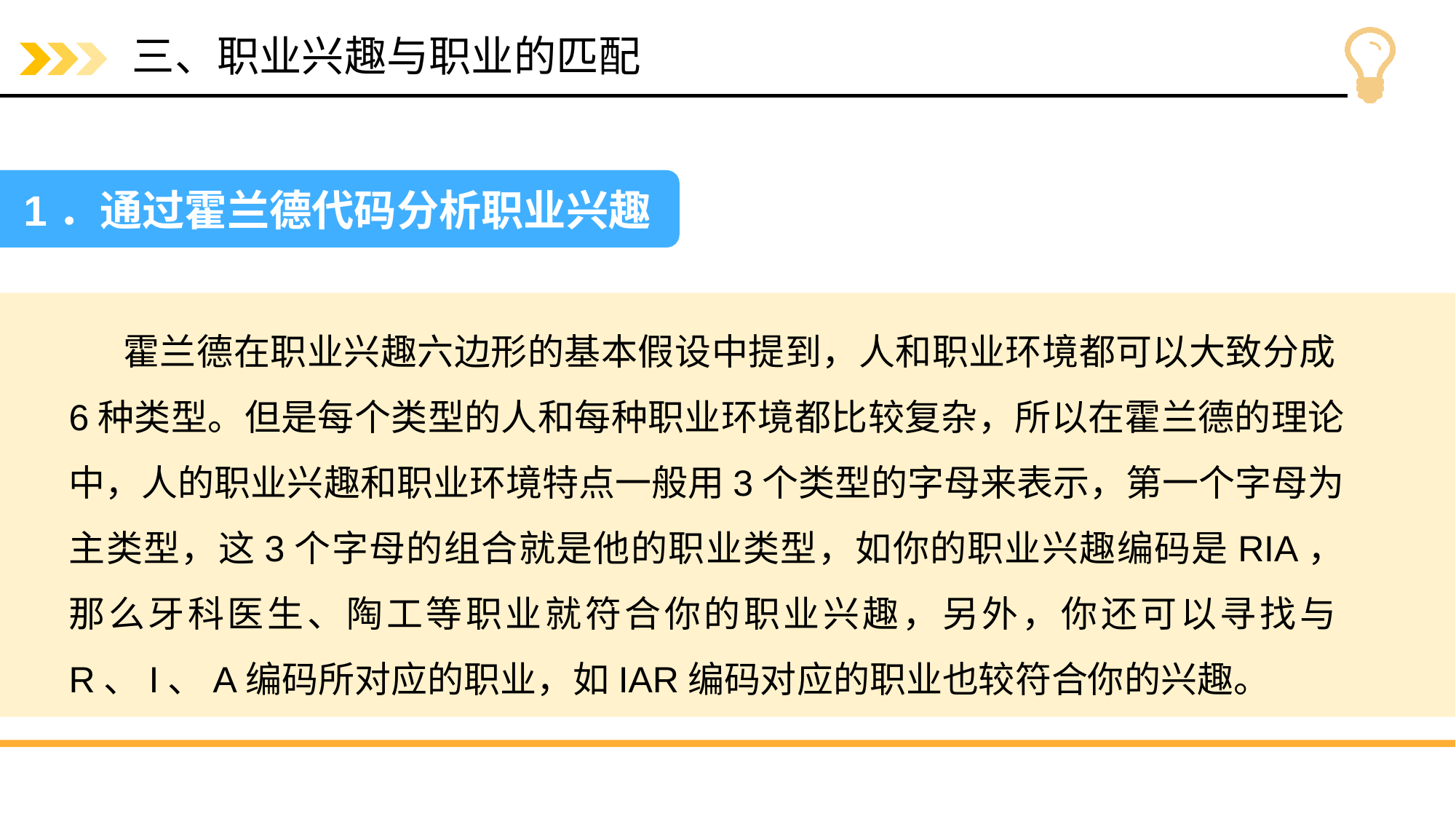

20
# 三、职业兴趣与职业的匹配
    1．通过霍兰德代码分析职业兴趣

霍兰德在职业兴趣六边形的基本假设中提到，人和职业环境都可以大致分成6种类型。但是每个类型的人和每种职业环境都比较复杂，所以在霍兰德的理论中，人的职业兴趣和职业环境特点一般用3个类型的字母来表示，第一个字母为主类型，这3个字母的组合就是他的职业类型，如你的职业兴趣编码是RIA，那么牙科医生、陶工等职业就符合你的职业兴趣，另外，你还可以寻找与R、I、A编码所对应的职业，如IAR编码对应的职业也较符合你的兴趣。